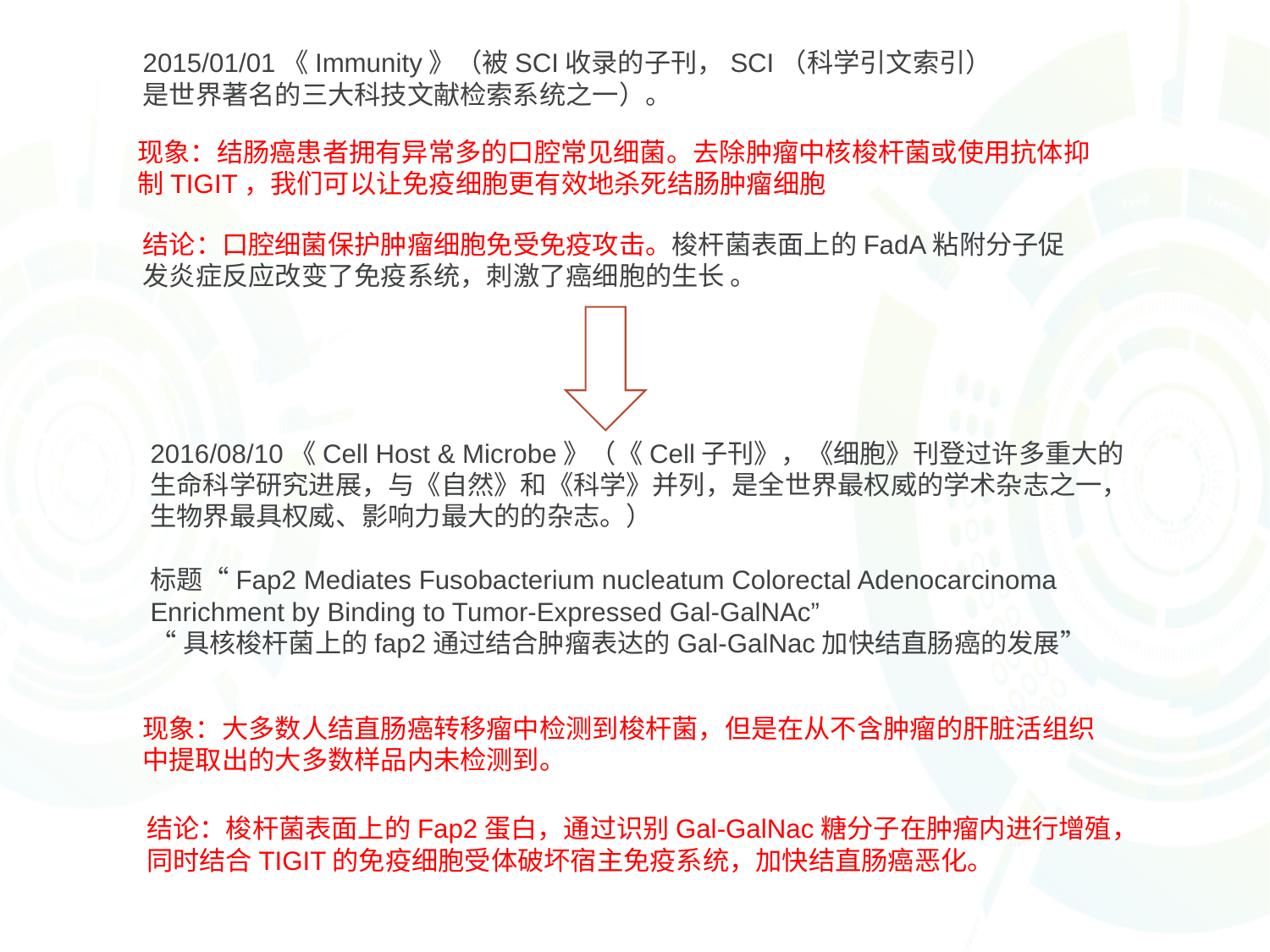

2015/01/01《Immunity》（被SCI收录的子刊，SCI（科学引文索引）是世界著名的三大科技文献检索系统之一）。
现象：结肠癌患者拥有异常多的口腔常见细菌。去除肿瘤中核梭杆菌或使用抗体抑制TIGIT，我们可以让免疫细胞更有效地杀死结肠肿瘤细胞
结论：口腔细菌保护肿瘤细胞免受免疫攻击。梭杆菌表面上的FadA粘附分子促发炎症反应改变了免疫系统，刺激了癌细胞的生长 。

2016/08/10《Cell Host & Microbe》（《Cell子刊》，《细胞》刊登过许多重大的生命科学研究进展，与《自然》和《科学》并列，是全世界最权威的学术杂志之一，生物界最具权威、影响力最大的的杂志。）

标题“Fap2 Mediates Fusobacterium nucleatum Colorectal Adenocarcinoma Enrichment by Binding to Tumor-Expressed Gal-GalNAc”
“具核梭杆菌上的fap2通过结合肿瘤表达的Gal-GalNac加快结直肠癌的发展”
现象：大多数人结直肠癌转移瘤中检测到梭杆菌，但是在从不含肿瘤的肝脏活组织中提取出的大多数样品内未检测到。
结论：梭杆菌表面上的Fap2蛋白，通过识别Gal-GalNac糖分子在肿瘤内进行增殖，同时结合TIGIT的免疫细胞受体破坏宿主免疫系统，加快结直肠癌恶化。